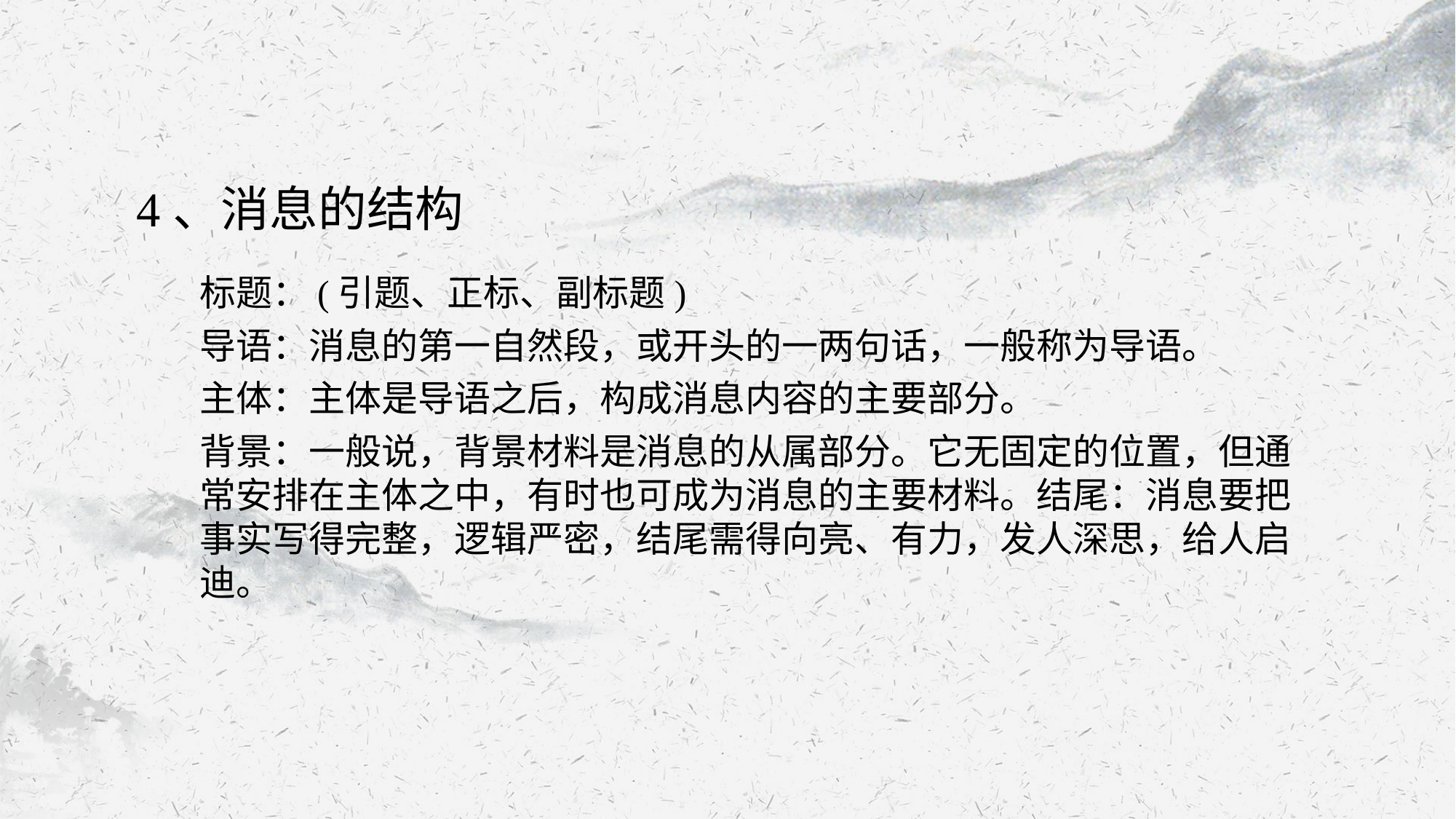

4、消息的结构
标题：(引题、正标、副标题)
导语：消息的第一自然段，或开头的一两句话，一般称为导语。
主体：主体是导语之后，构成消息内容的主要部分。
背景：一般说，背景材料是消息的从属部分。它无固定的位置，但通常安排在主体之中，有时也可成为消息的主要材料。结尾：消息要把事实写得完整，逻辑严密，结尾需得向亮、有力，发人深思，给人启迪。